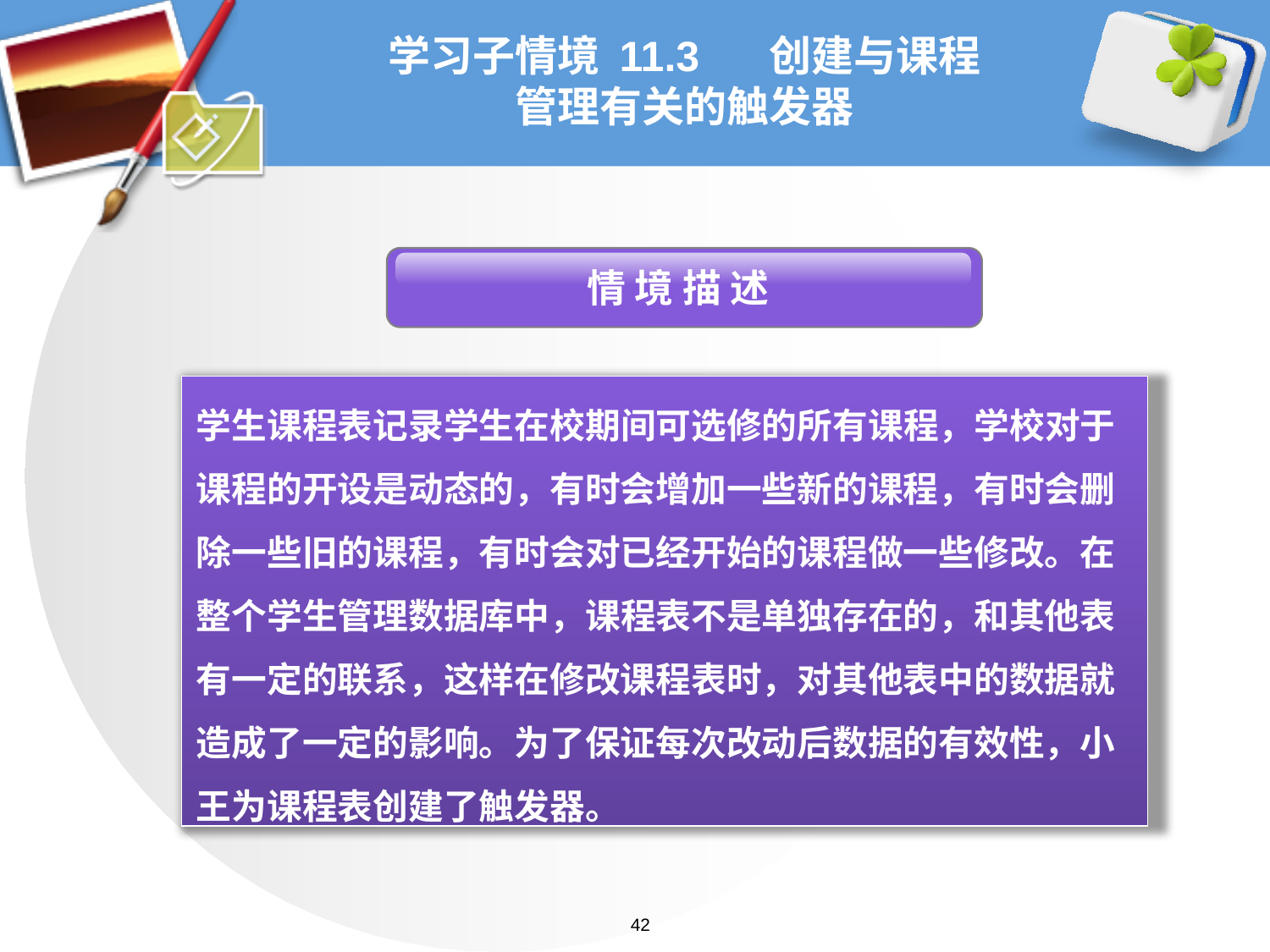

# 学习子情境 11.3     创建与课程管理有关的触发器

  情 境 描 述

学生课程表记录学生在校期间可选修的所有课程，学校对于课程的开设是动态的，有时会增加一些新的课程，有时会删除一些旧的课程，有时会对已经开始的课程做一些修改。在整个学生管理数据库中，课程表不是单独存在的，和其他表有一定的联系，这样在修改课程表时，对其他表中的数据就造成了一定的影响。为了保证每次改动后数据的有效性，小王为课程表创建了触发器。
42